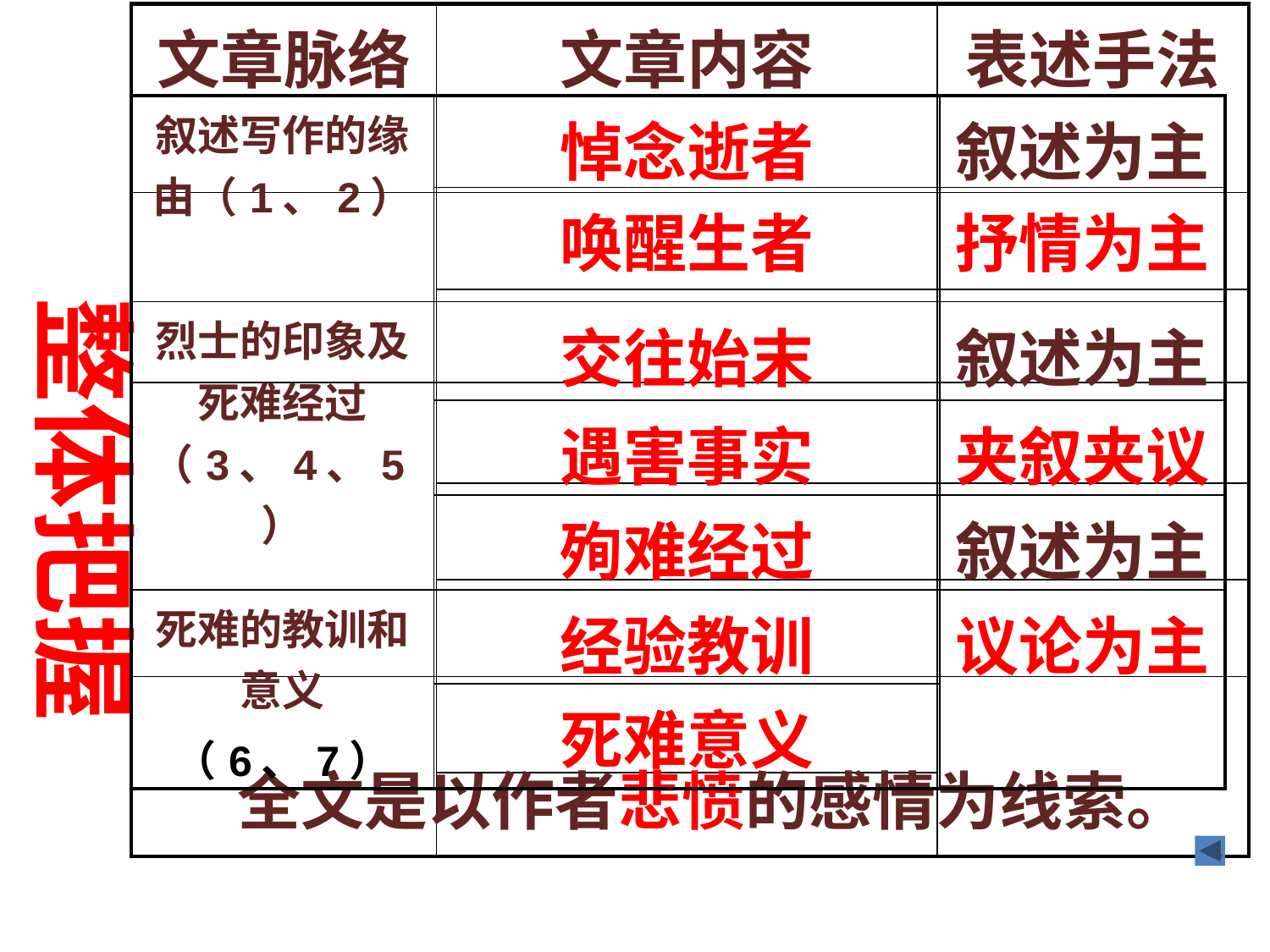

| 文章脉络 | 文章内容 | 表述手法 |
| --- | --- | --- |
|  |  |  |
|  |  |  |
|  |  |  |
|  |  |  |
|  |  |  |
|  |  |  |
|  |  |  |
| 叙述写作的缘由（1、2） | 悼念逝者 | 叙述为主 |
| --- | --- | --- |
|  | 唤醒生者 | 抒情为主 |
| 烈士的印象及死难经过（3、4、5） | 交往始末 | 叙述为主 |
|  | 遇害事实 | 夹叙夹议 |
|  | 殉难经过 | 叙述为主 |
| 死难的教训和意义 （6、7） | 经验教训 | 议论为主 |
|  | 死难意义 |  |
  整体把握
全文是以作者悲愤的感情为线索。